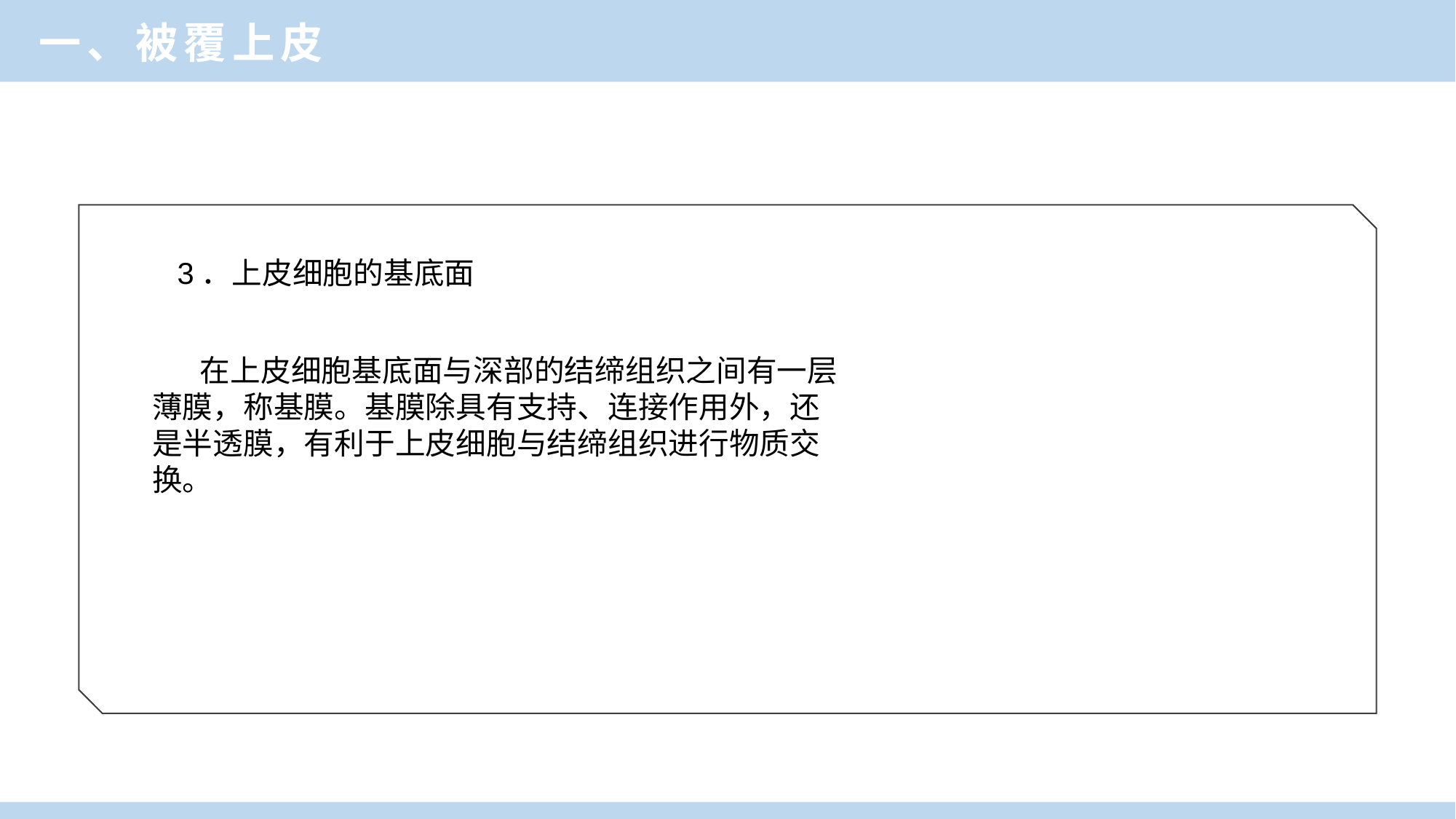

一、被覆上皮

3．上皮细胞的基底面
      在上皮细胞基底面与深部的结缔组织之间有一层薄膜，称基膜。基膜除具有支持、连接作用外，还是半透膜，有利于上皮细胞与结缔组织进行物质交换。